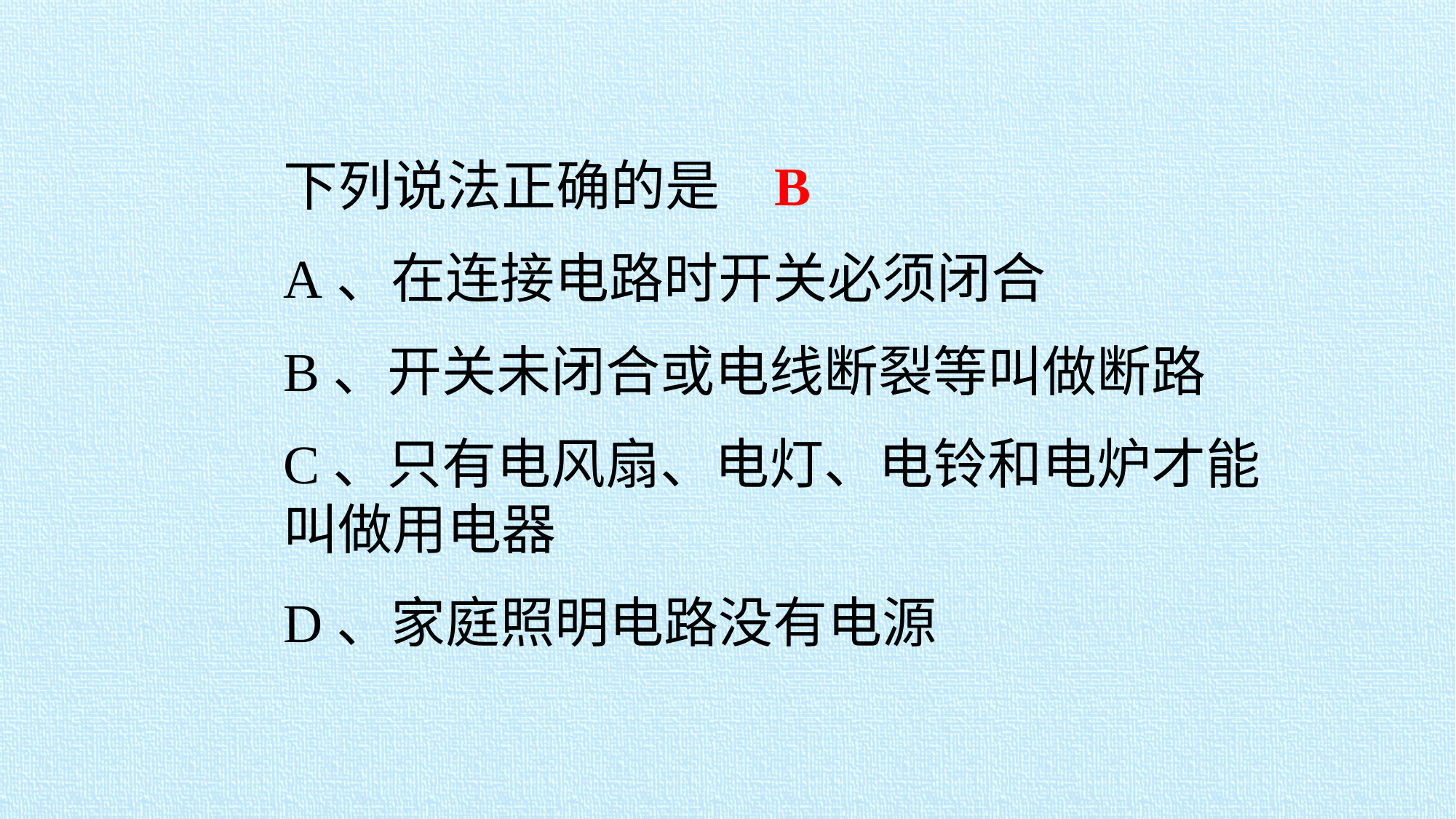

下列说法正确的是
A、在连接电路时开关必须闭合
B、开关未闭合或电线断裂等叫做断路
C、只有电风扇、电灯、电铃和电炉才能叫做用电器
D、家庭照明电路没有电源
B